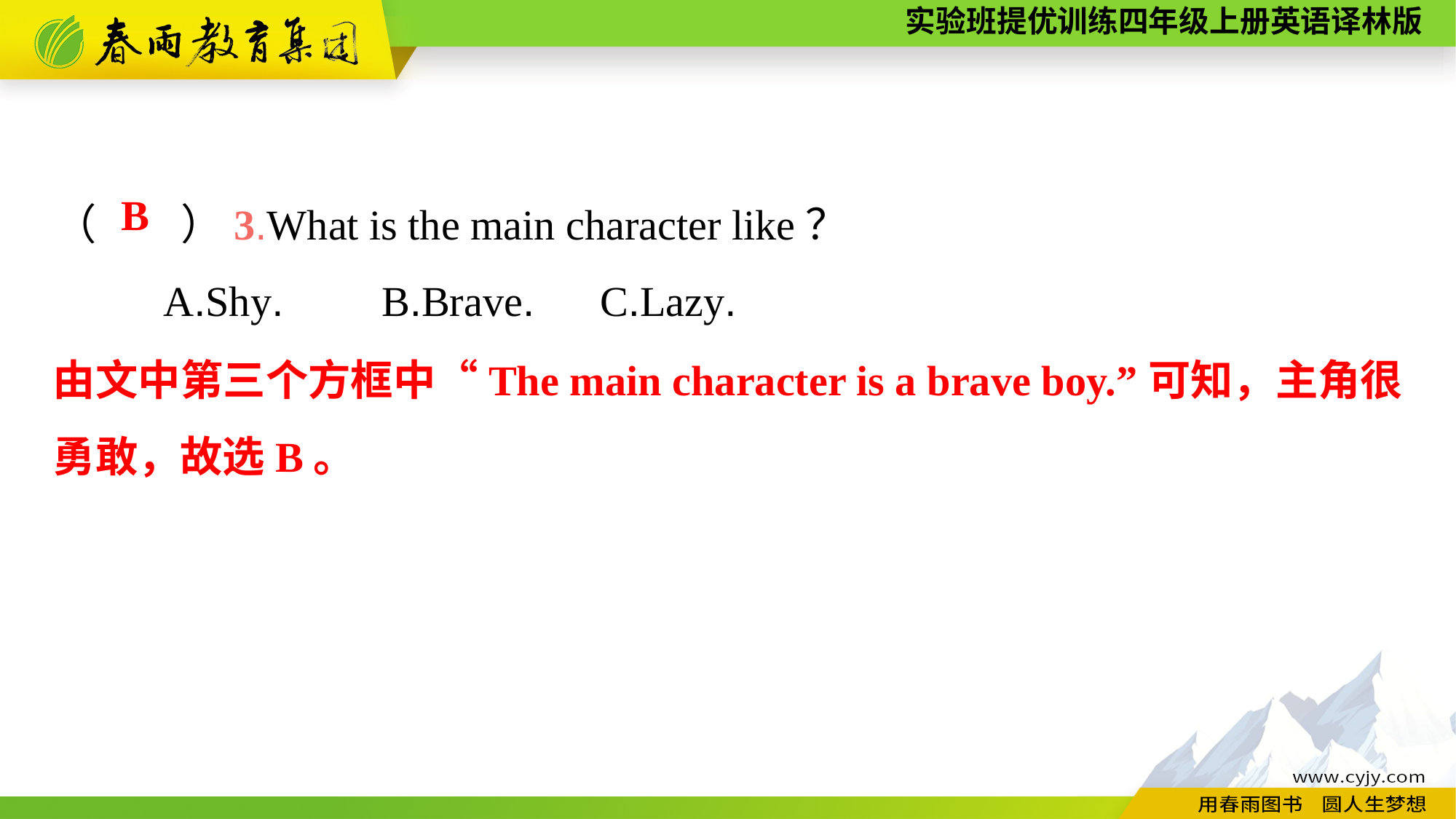

（　　）3.What is the main character like？
	A.Shy.	B.Brave.	C.Lazy.
B
由文中第三个方框中“The main character is a brave boy.”可知，主角很勇敢，故选B。